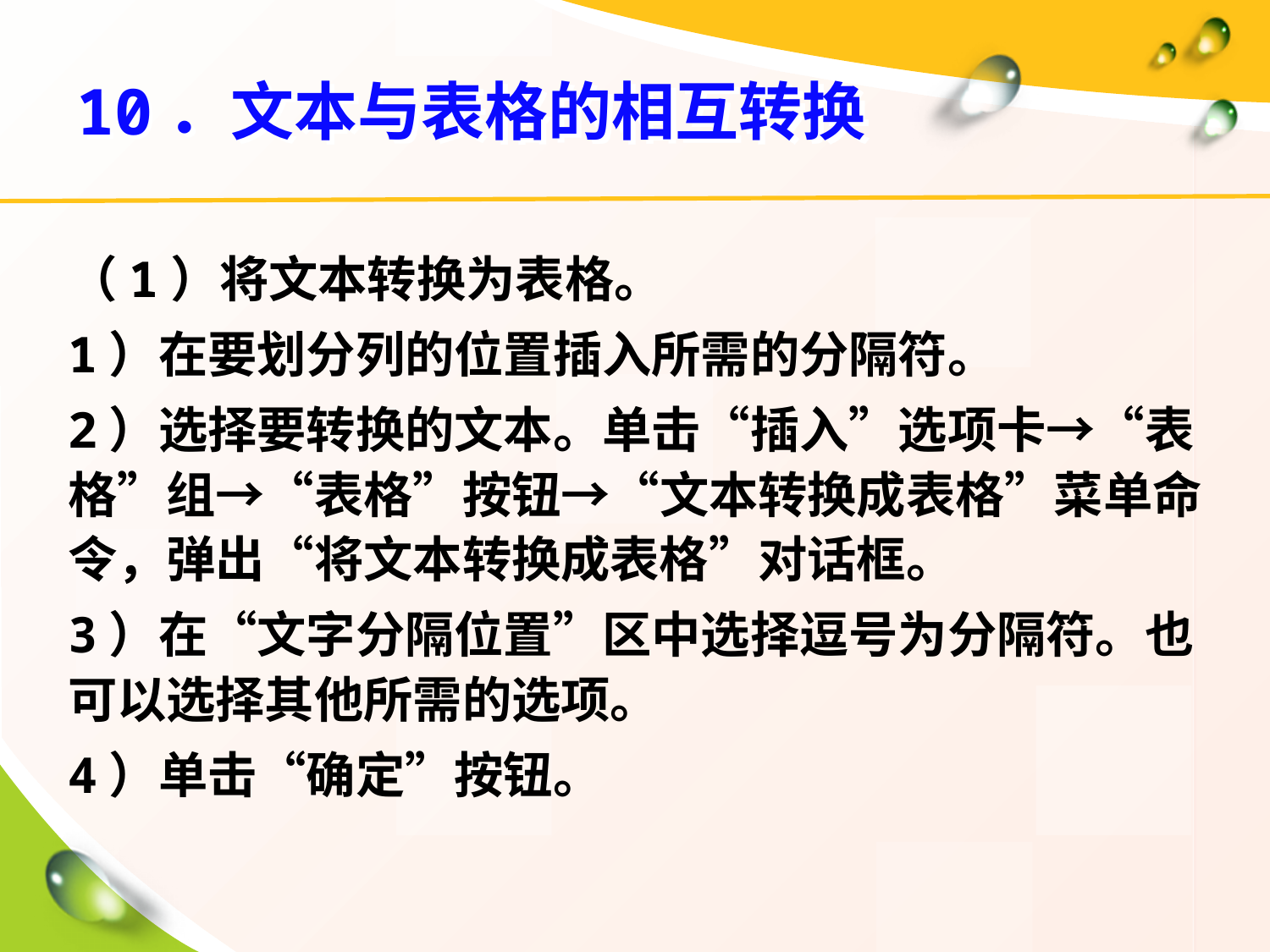

# 10．文本与表格的相互转换
（1）将文本转换为表格。
1）在要划分列的位置插入所需的分隔符。
2）选择要转换的文本。单击“插入”选项卡→“表格”组→“表格”按钮→“文本转换成表格”菜单命令，弹出“将文本转换成表格”对话框。
3）在“文字分隔位置”区中选择逗号为分隔符。也可以选择其他所需的选项。
4）单击“确定”按钮。